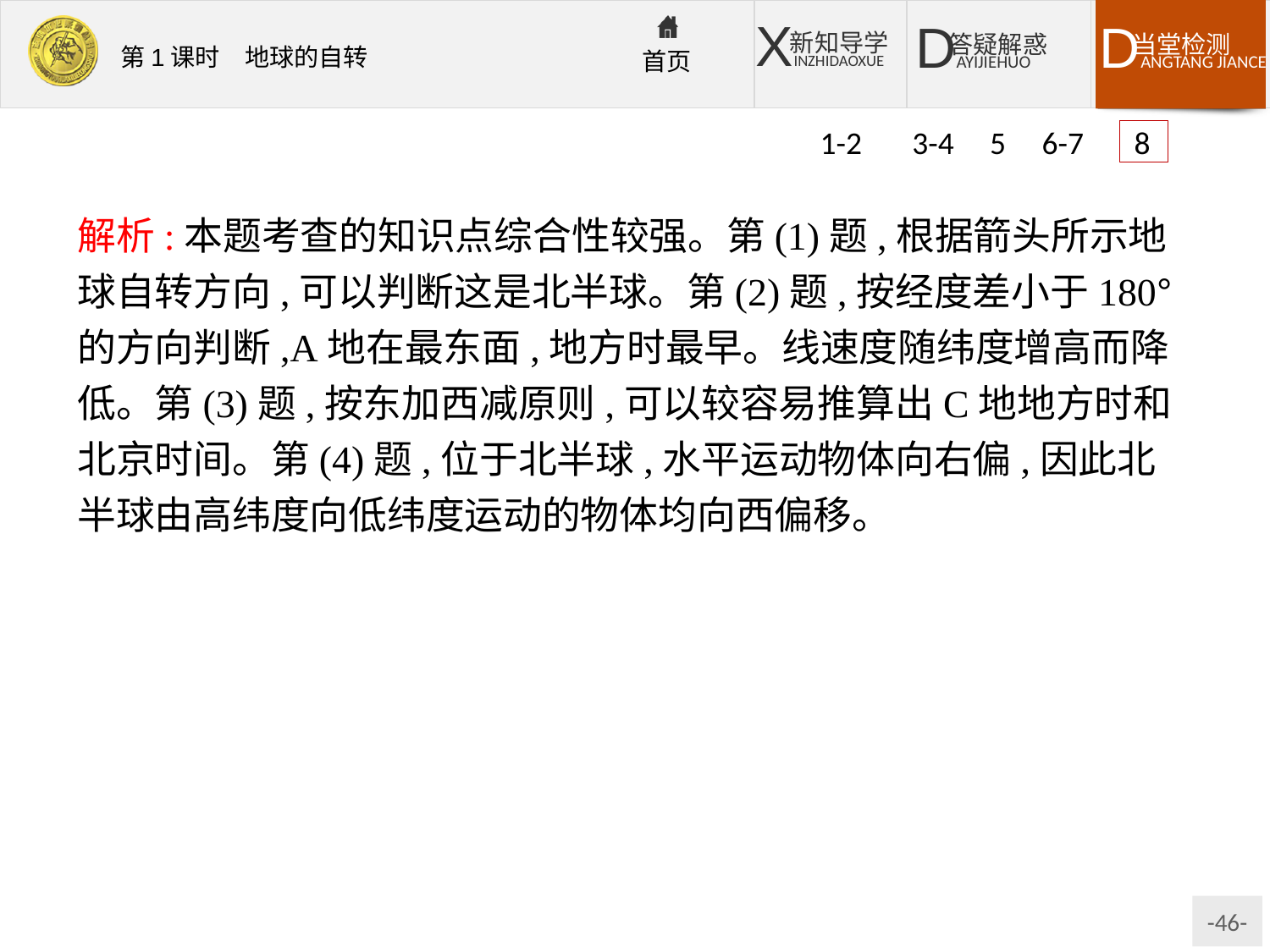

1-2       3-4     5     6-7       8

解析:本题考查的知识点综合性较强。第(1)题,根据箭头所示地球自转方向,可以判断这是北半球。第(2)题,按经度差小于180°的方向判断,A地在最东面,地方时最早。线速度随纬度增高而降低。第(3)题,按东加西减原则,可以较容易推算出C地地方时和北京时间。第(4)题,位于北半球,水平运动物体向右偏,因此北半球由高纬度向低纬度运动的物体均向西偏移。

答案:(1)北
(2)A　C
(3)12　2
(4)西